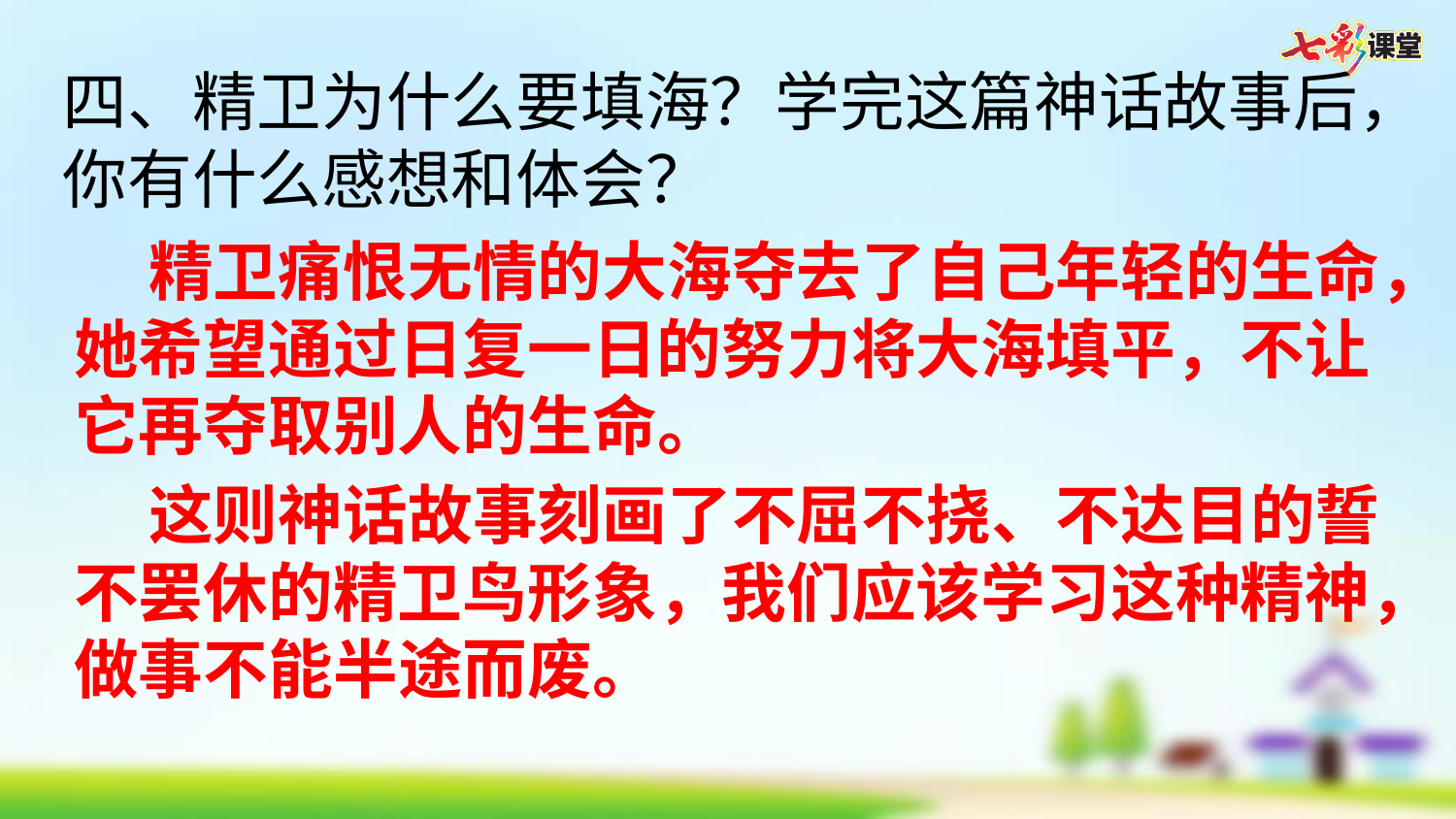

四、精卫为什么要填海？学完这篇神话故事后，你有什么感想和体会？
    精卫痛恨无情的大海夺去了自己年轻的生命，她希望通过日复一日的努力将大海填平，不让它再夺取别人的生命。
    这则神话故事刻画了不屈不挠、不达目的誓不罢休的精卫鸟形象，我们应该学习这种精神，做事不能半途而废。